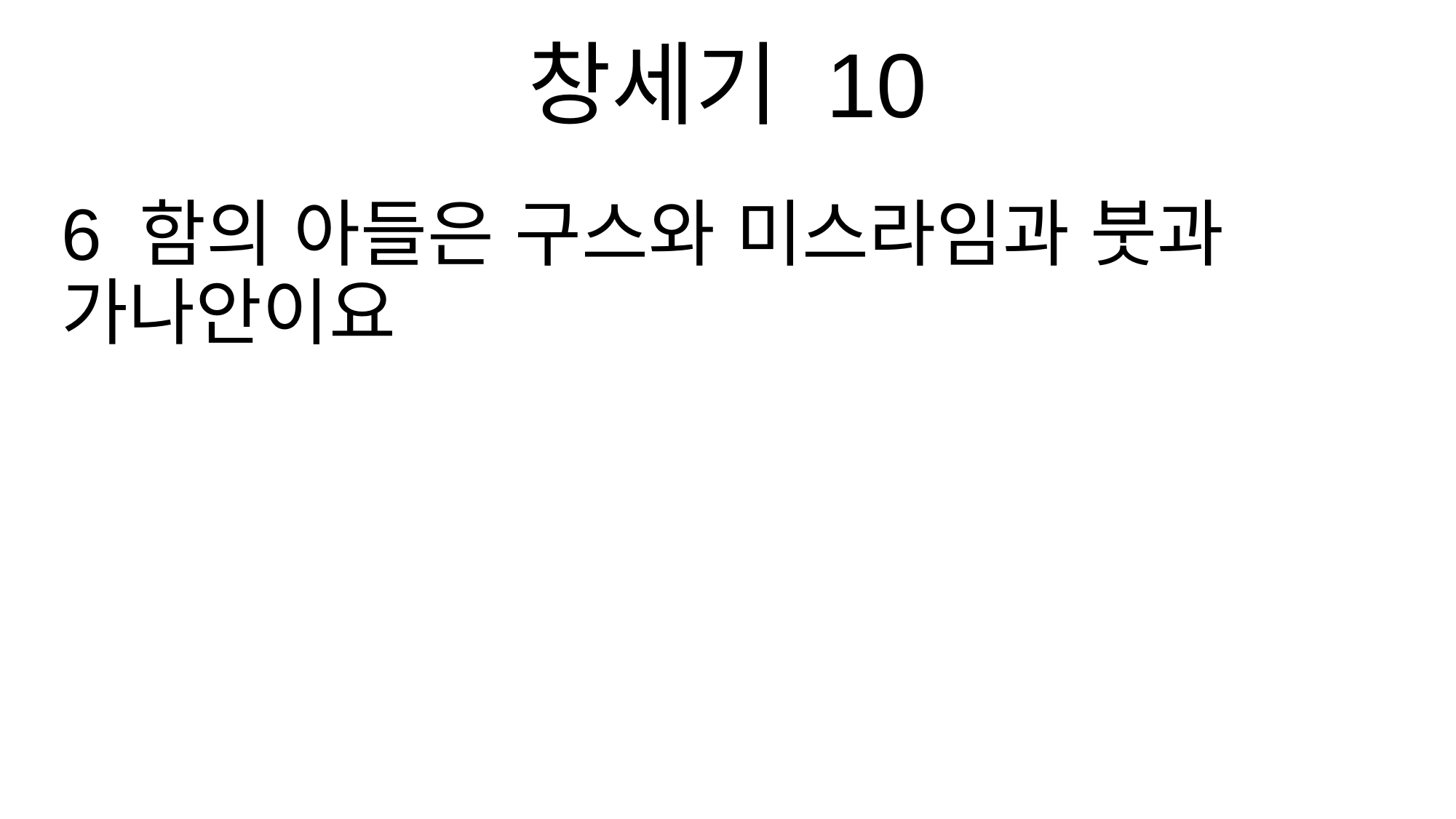

창세기 10
6 함의 아들은 구스와 미스라임과 붓과 가나안이요